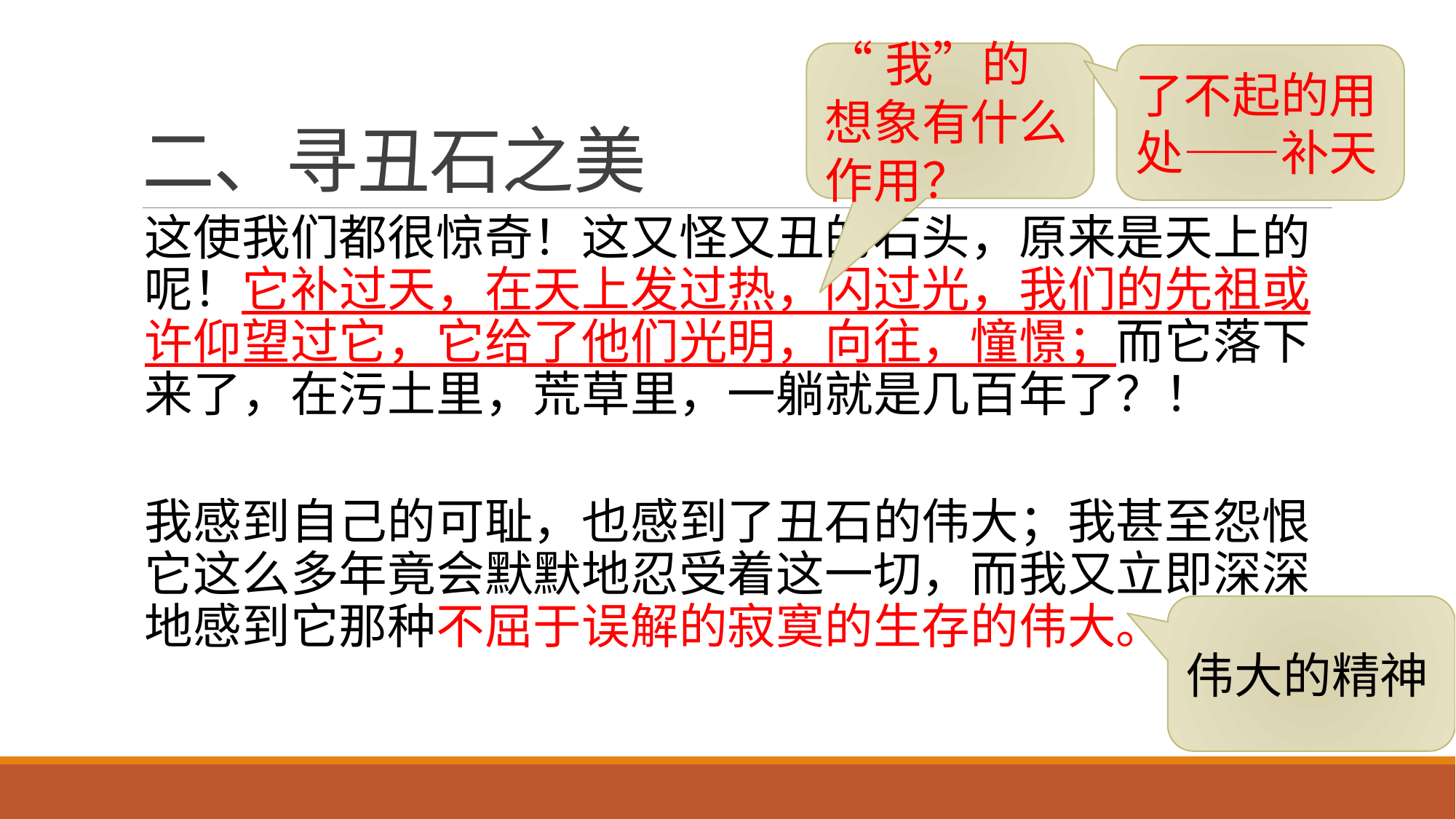

# 二、寻丑石之美
“我”的想象有什么作用？
了不起的用处——补天
这使我们都很惊奇！这又怪又丑的石头，原来是天上的呢！它补过天，在天上发过热，闪过光，我们的先祖或许仰望过它，它给了他们光明，向往，憧憬；而它落下来了，在污土里，荒草里，一躺就是几百年了？！

我感到自己的可耻，也感到了丑石的伟大；我甚至怨恨它这么多年竟会默默地忍受着这一切，而我又立即深深地感到它那种不屈于误解的寂寞的生存的伟大。

伟大的精神